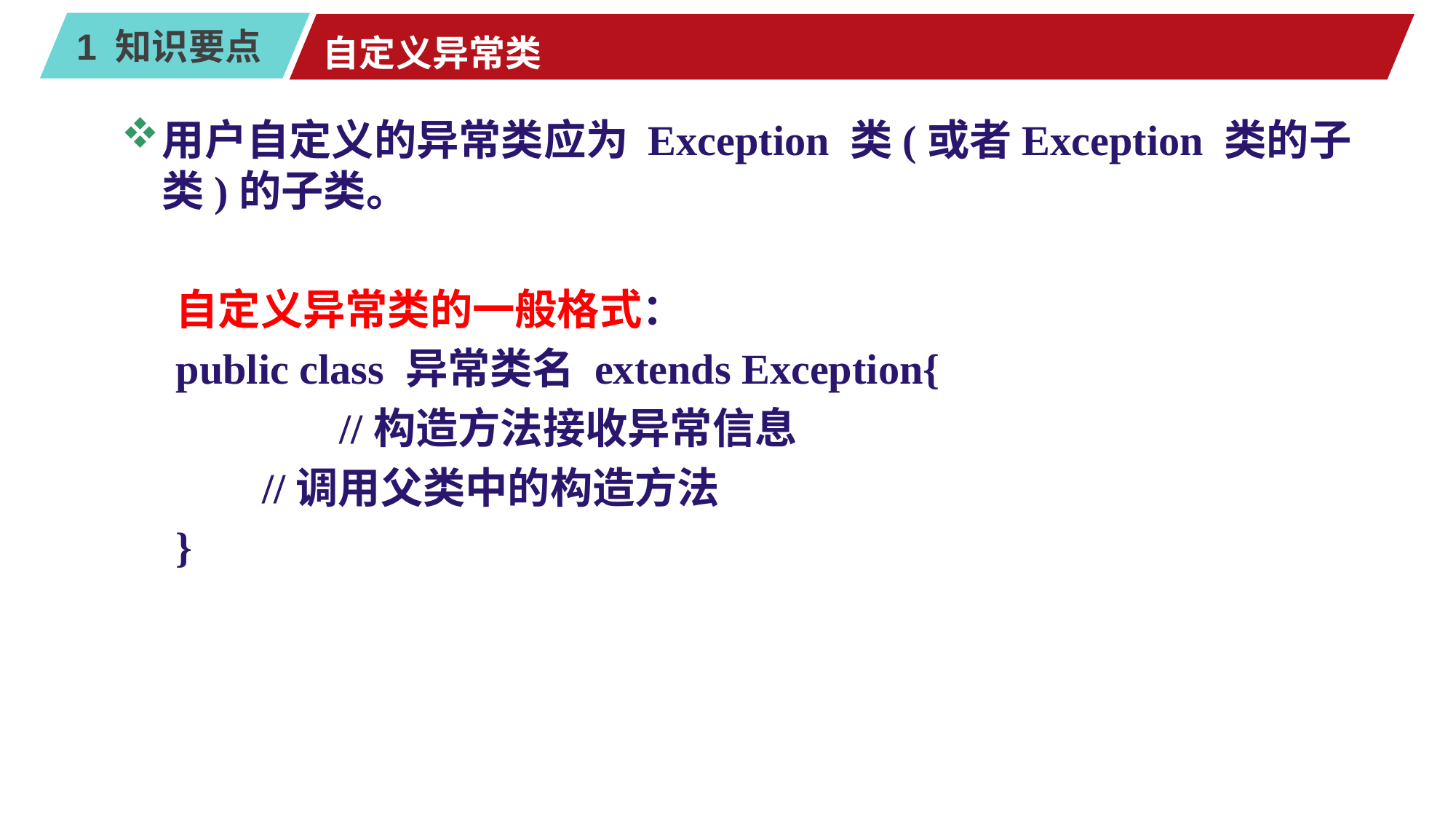

# 自定义异常类
用户自定义的异常类应为 Exception 类(或者Exception 类的子类)的子类。

自定义异常类的一般格式：
public class 异常类名 extends Exception{
		//构造方法接收异常信息
	   //调用父类中的构造方法
}